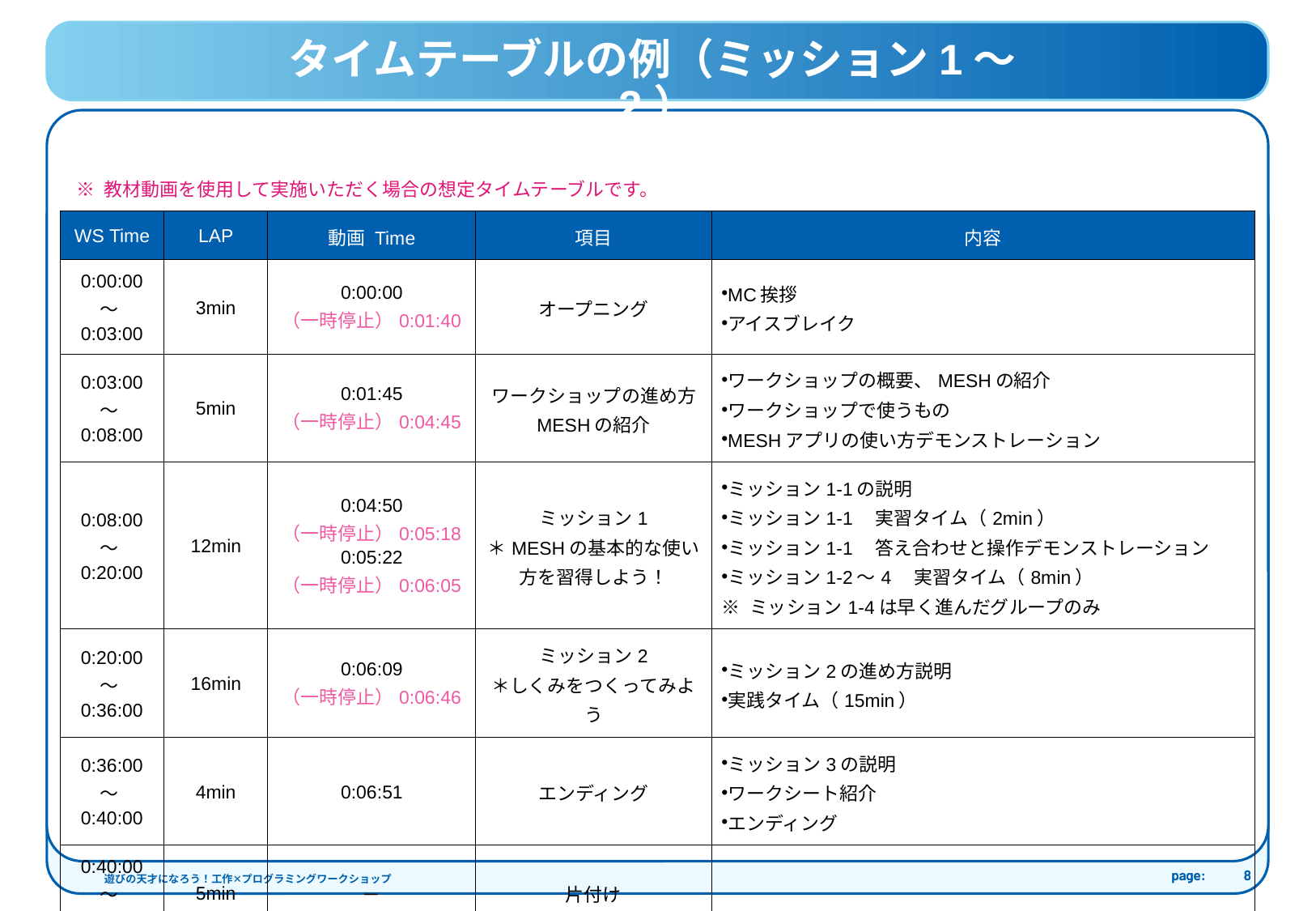

タイムテーブルの例（ミッション1～2）
※ 教材動画を使用して実施いただく場合の想定タイムテーブルです。
| WS Time | LAP | 動画 Time | 項目 | 内容 |
| --- | --- | --- | --- | --- |
| 0:00:00 ～0:03:00 | 3min | 0:00:00 （一時停止）0:01:40 | オープニング | MC挨拶 アイスブレイク |
| 0:03:00 ～0:08:00 | 5min | 0:01:45 （一時停止）0:04:45 | ワークショップの進め方 MESHの紹介 | ワークショップの概要、MESHの紹介 ワークショップで使うもの MESHアプリの使い方デモンストレーション |
| 0:08:00 ～0:20:00 | 12min | 0:04:50 （一時停止）0:05:18 0:05:22 （一時停止）0:06:05 | ミッション1 ＊MESHの基本的な使い方を習得しよう！ | ミッション1-1の説明 ミッション1-1　実習タイム（2min） ミッション1-1　答え合わせと操作デモンストレーション ミッション1-2～4　実習タイム（8min） ※ ミッション1-4は早く進んだグループのみ |
| 0:20:00 ～0:36:00 | 16min | 0:06:09 （一時停止）0:06:46 | ミッション2 ＊しくみをつくってみよう | ミッション2の進め方説明 実践タイム（15min） |
| 0:36:00 ～0:40:00 | 4min | 0:06:51 | エンディング | ミッション3の説明 ワークシート紹介 エンディング |
| 0:40:00 ～0:45:00 | 5min | － | 片付け |  |